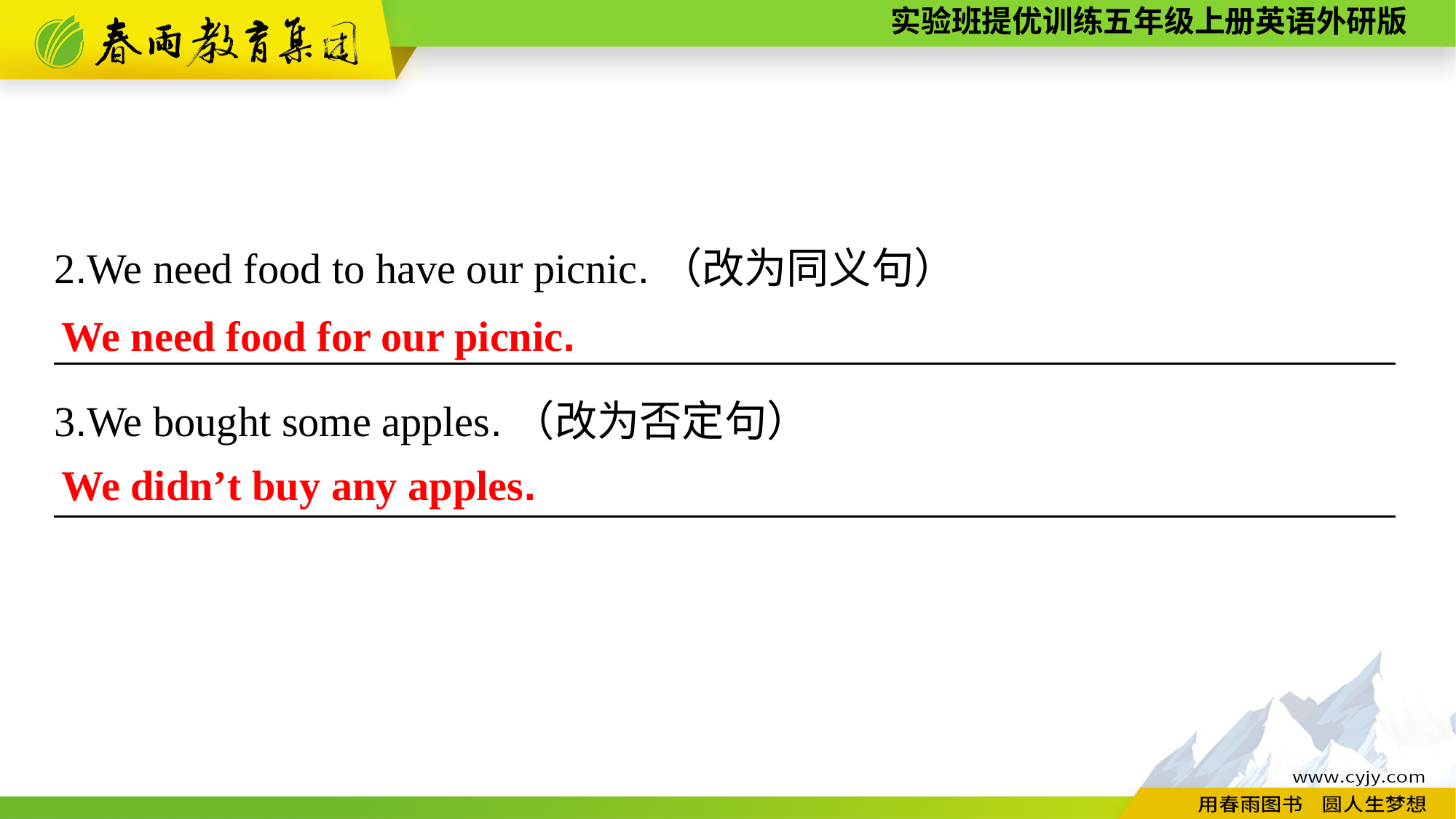

2.We need food to have our picnic.（改为同义句）
_______________________________________________________________
3.We bought some apples.（改为否定句）
_______________________________________________________________
We need food for our picnic.
We didn’t buy any apples.